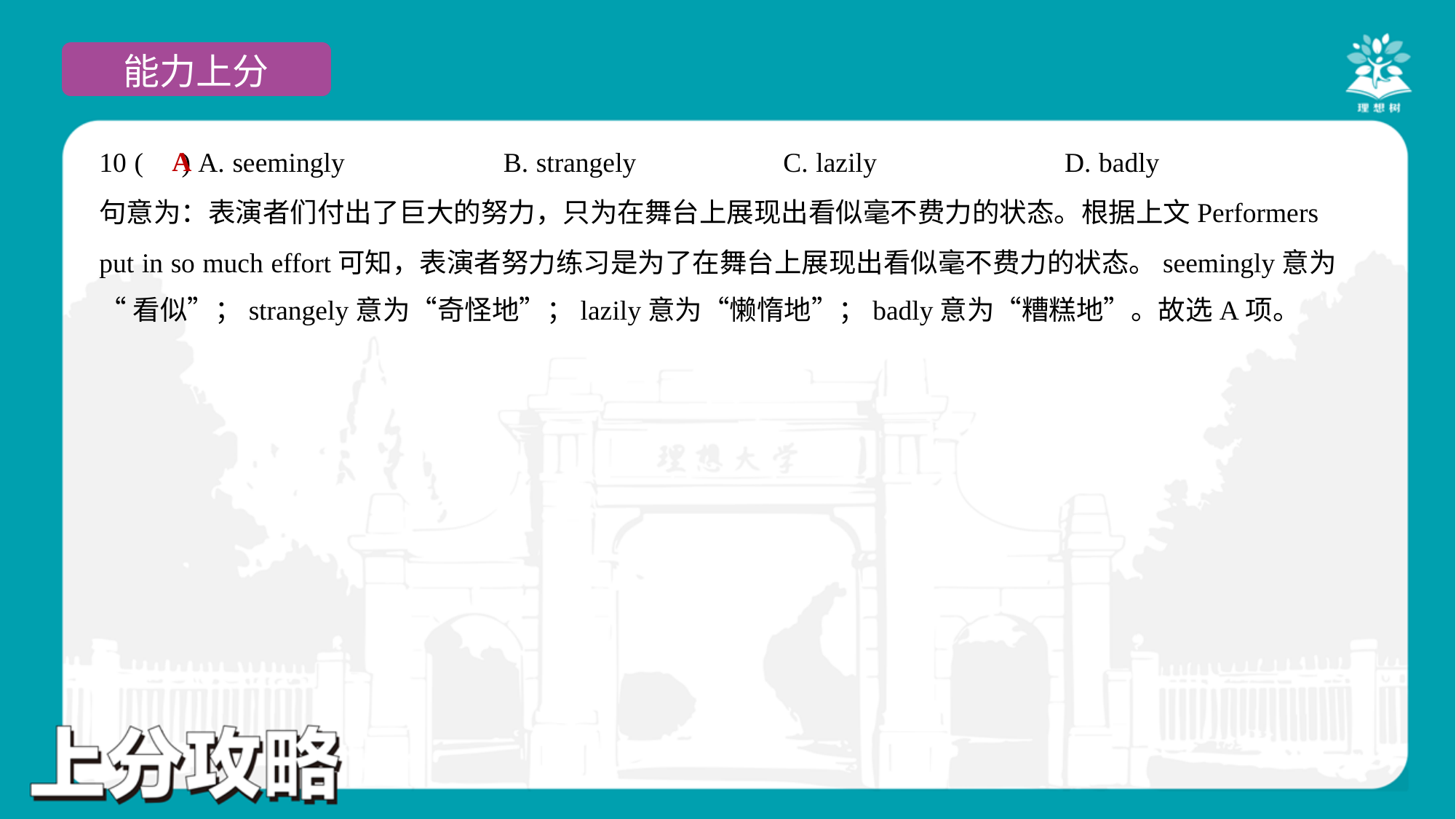

A
10 (     ) A. seemingly	B. strangely	C. lazily	D. badly
句意为：表演者们付出了巨大的努力，只为在舞台上展现出看似毫不费力的状态。根据上文Performers
put in so much effort可知，表演者努力练习是为了在舞台上展现出看似毫不费力的状态。seemingly意为
“看似”；strangely意为“奇怪地”；lazily意为“懒惰地”；badly意为“糟糕地”。故选A项。